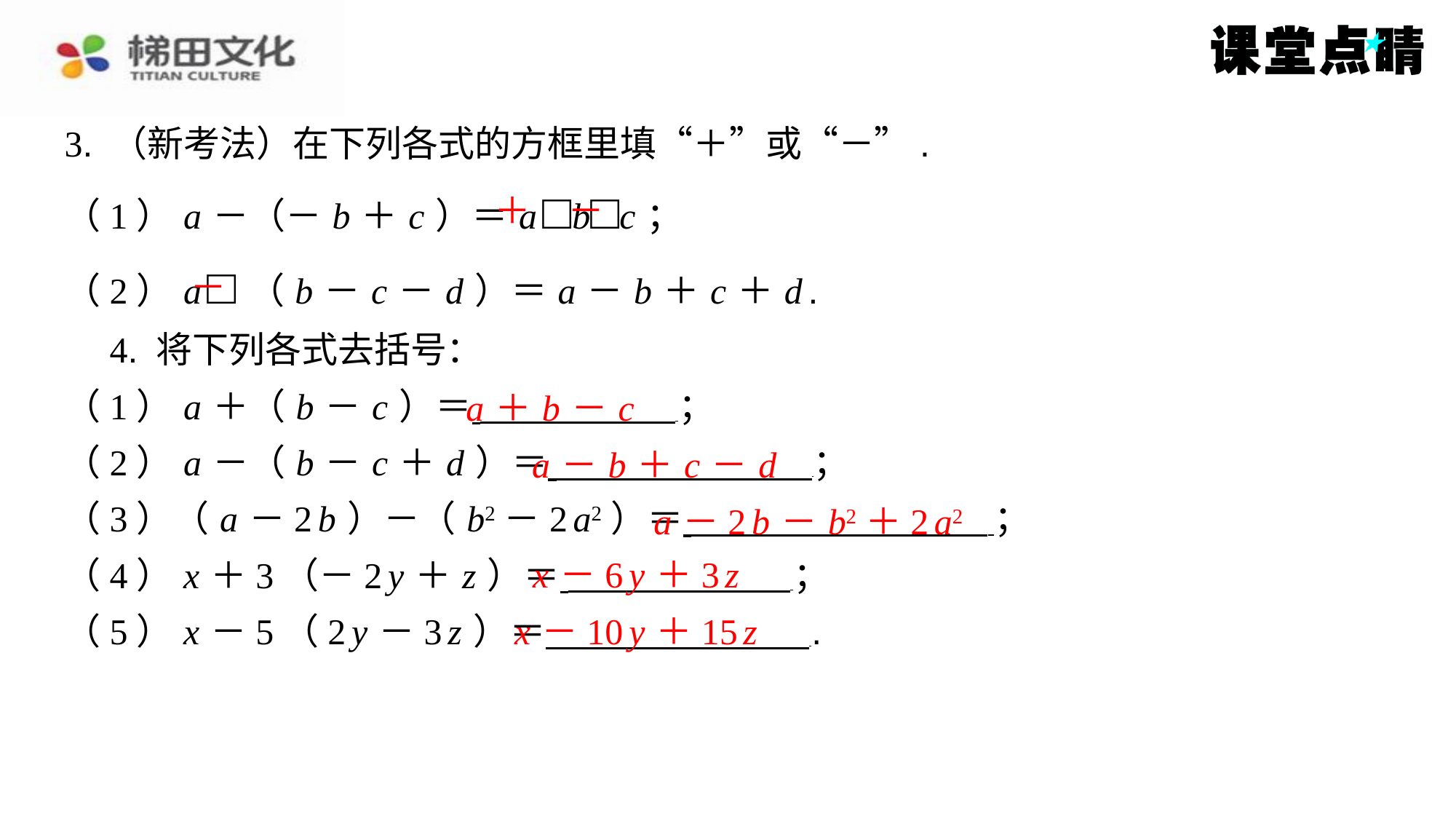

3. （新考法）在下列各式的方框里填“＋”或“－”.
（1） a －（－ b ＋ c ）＝ a □b□c ；
（2） a □（ b － c － d ）＝ a － b ＋ c ＋ d .
－4. 将下列各式去括号：
（1） a ＋（ b － c ）＝                               ⁠；
（2） a －（ b － c ＋ d ）＝                                        ⁠；
（3）（ a －2 b ）－（ b2－2 a2）＝                                              ⁠；
（4） x ＋3（－2 y ＋ z ）＝                                   ⁠；
（5） x －5（2 y －3 z ）＝                                        ⁠.
＋
－
－
a ＋ b － c
a － b ＋ c － d
a －2 b － b2＋2 a2
x －6 y ＋3 z
x －10 y ＋15 z